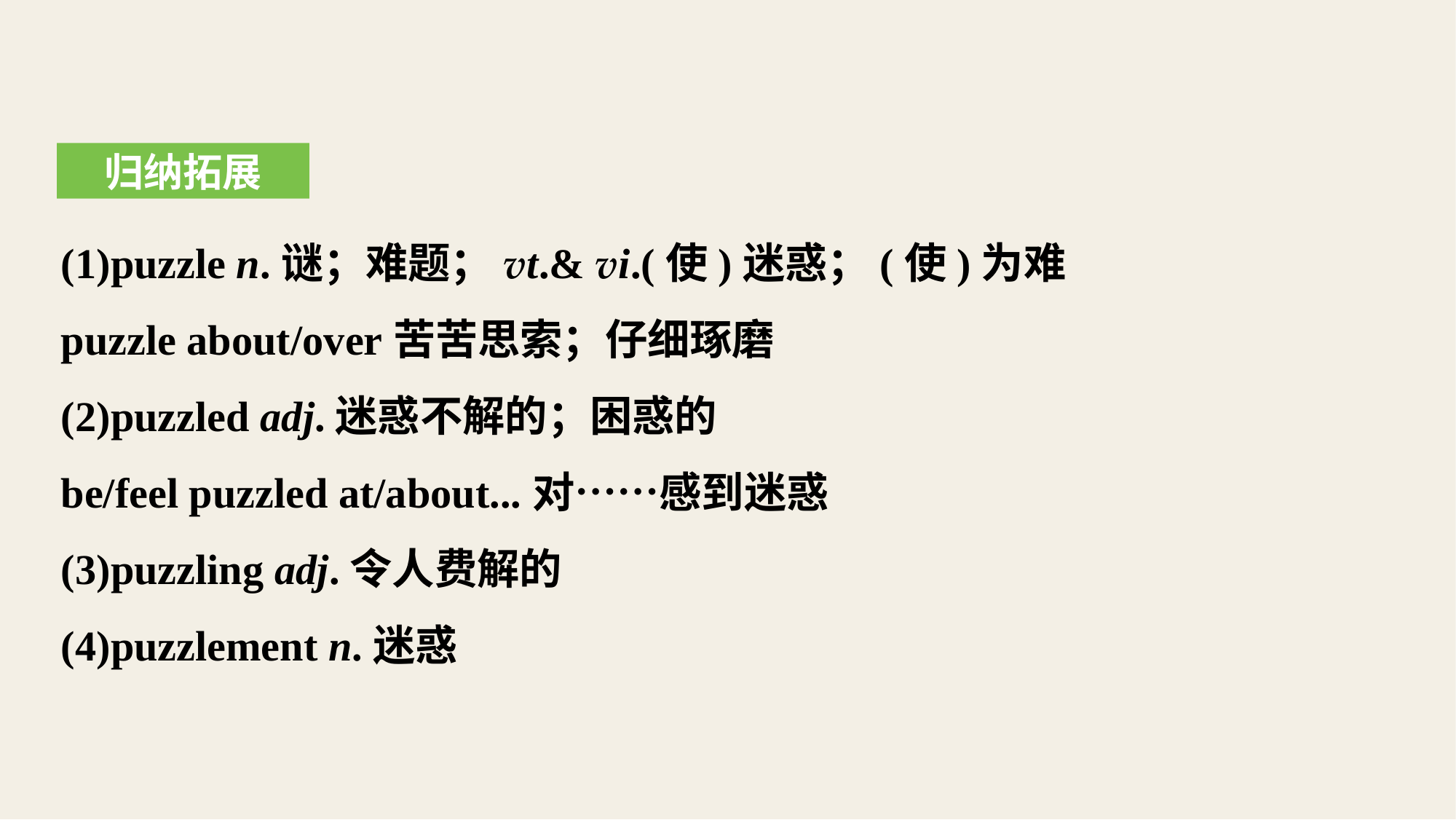

归纳拓展
(1)puzzle n.谜；难题；vt.& vi.(使)迷惑；(使)为难
puzzle about/over苦苦思索；仔细琢磨
(2)puzzled adj.迷惑不解的；困惑的
be/feel puzzled at/about...对……感到迷惑
(3)puzzling adj.令人费解的
(4)puzzlement n.迷惑